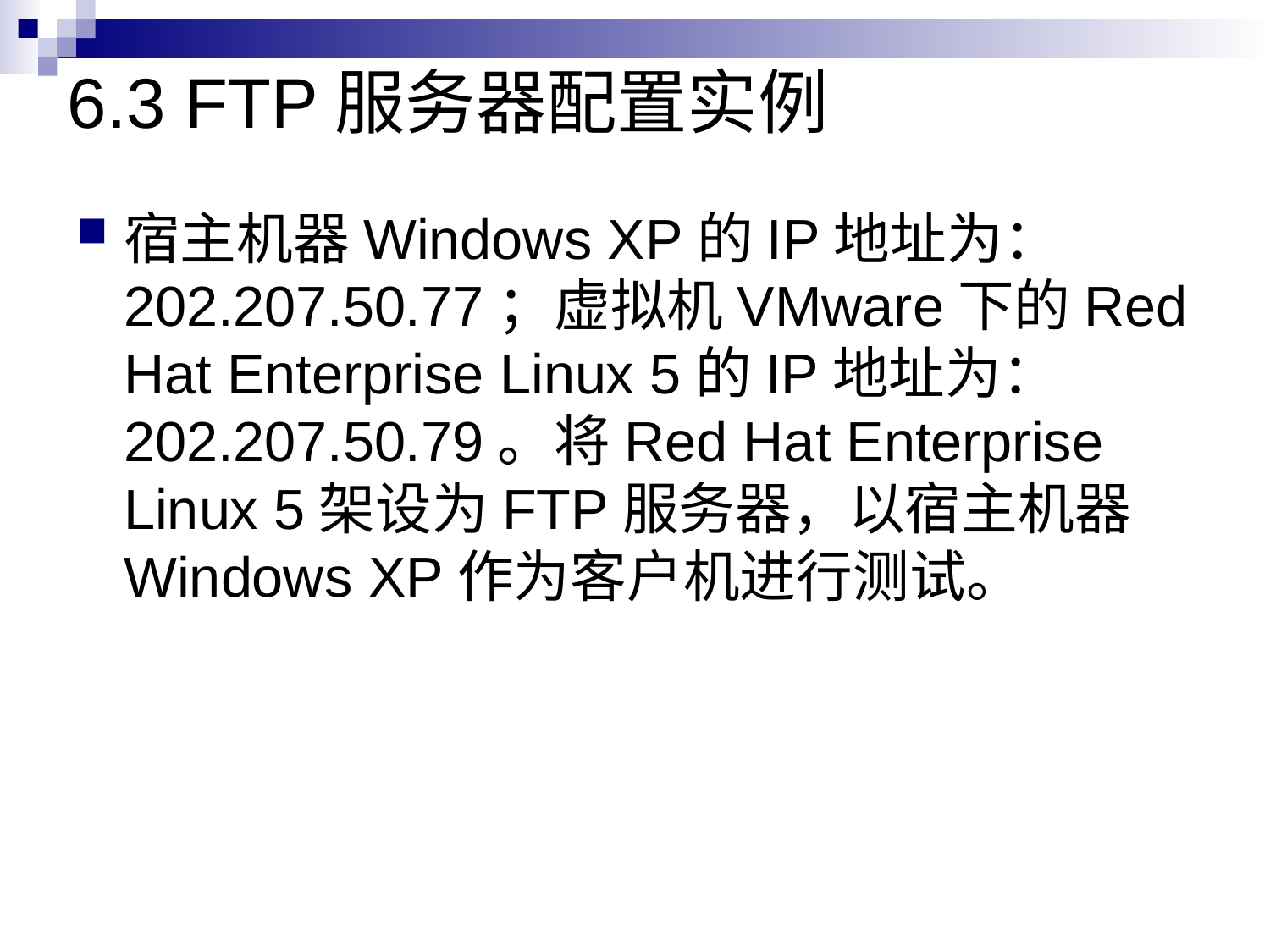

# 6.3 FTP服务器配置实例
宿主机器Windows XP的IP地址为：202.207.50.77；虚拟机VMware下的Red Hat Enterprise Linux 5的IP地址为：202.207.50.79。将Red Hat Enterprise Linux 5架设为FTP服务器，以宿主机器Windows XP作为客户机进行测试。